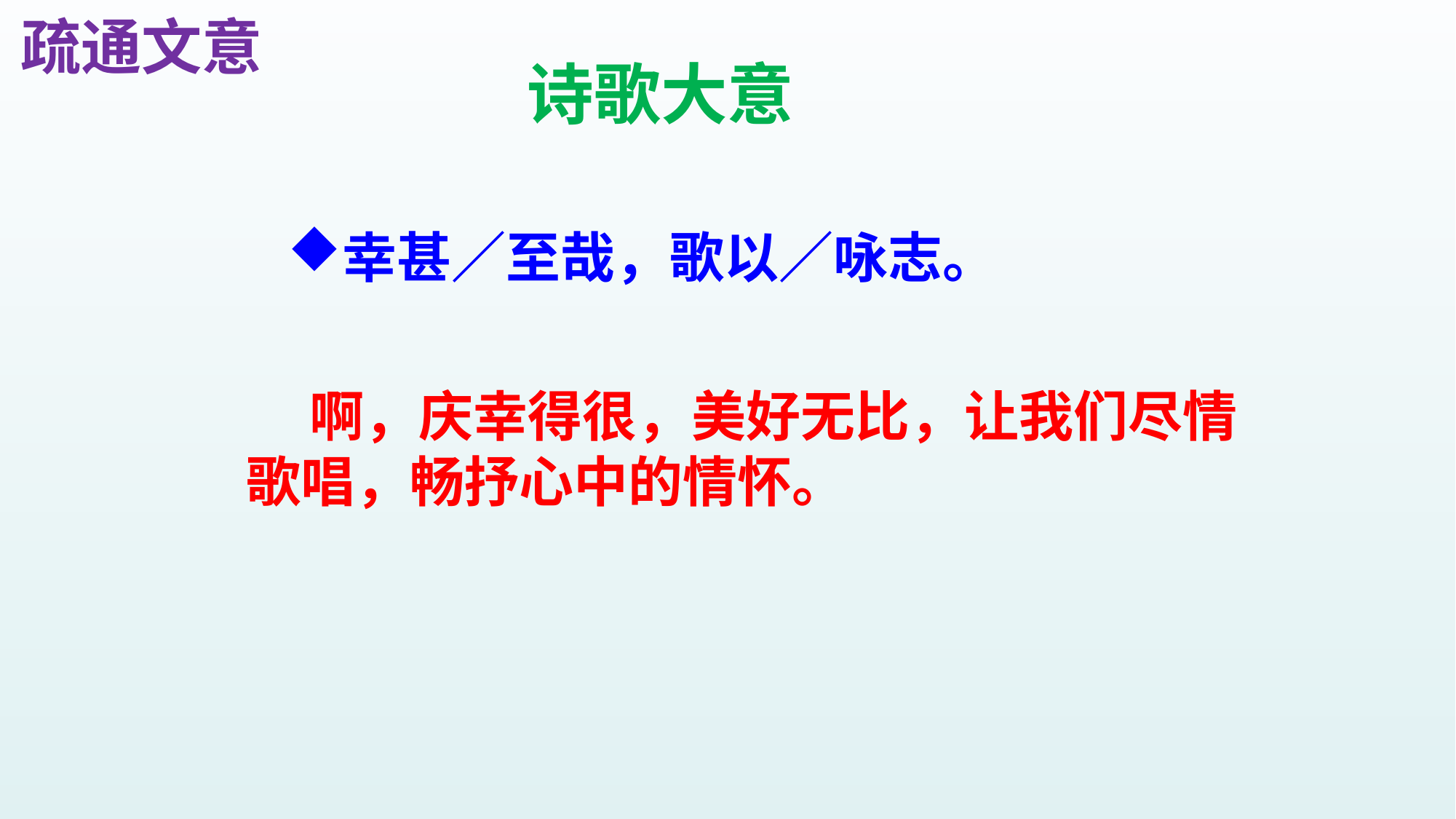

疏通文意
诗歌大意
幸甚／至哉，歌以／咏志。

    啊，庆幸得很，美好无比，让我们尽情歌唱，畅抒心中的情怀。